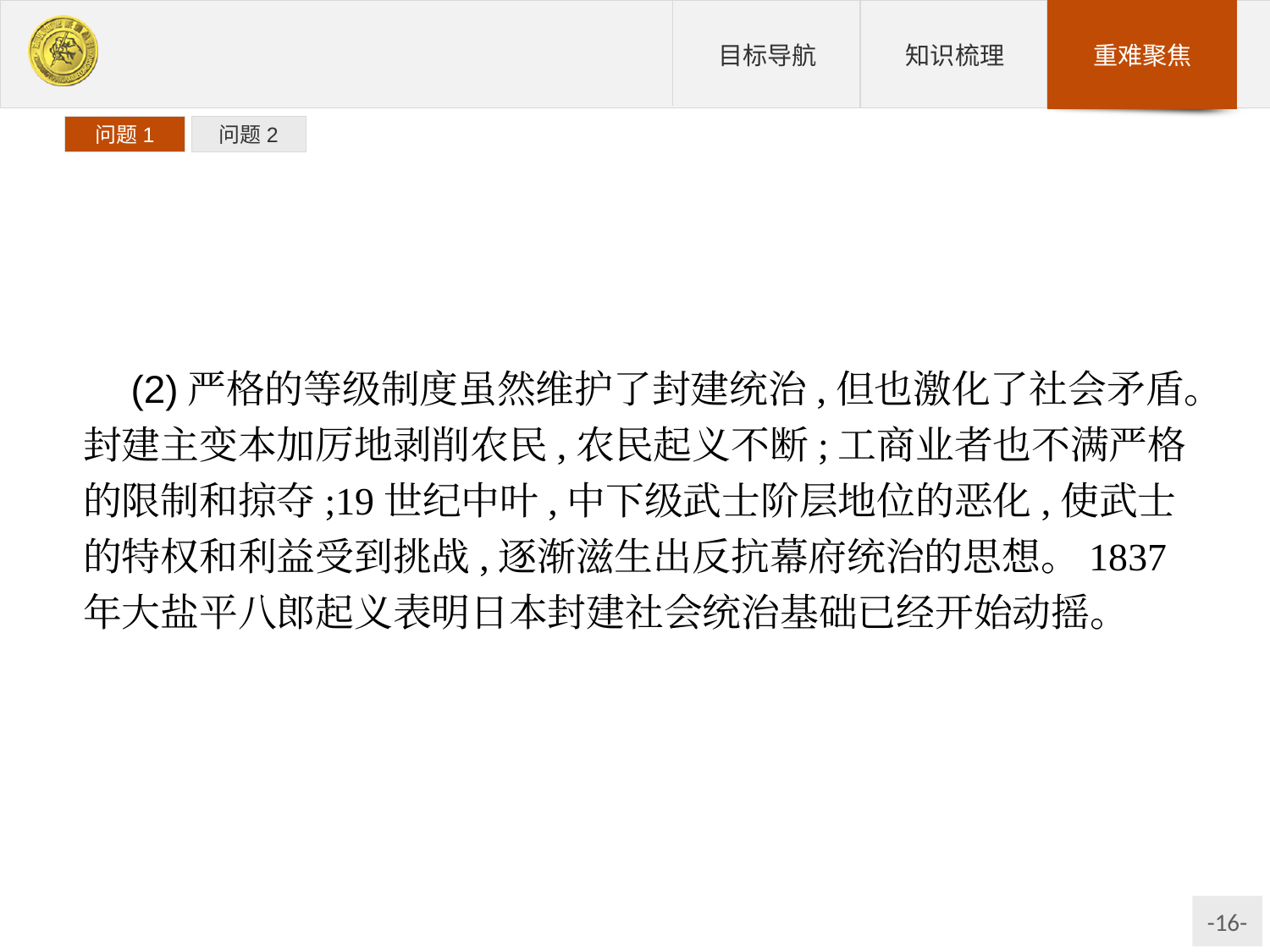

问题1
问题2
 (2)严格的等级制度虽然维护了封建统治,但也激化了社会矛盾。封建主变本加厉地剥削农民,农民起义不断;工商业者也不满严格的限制和掠夺;19世纪中叶,中下级武士阶层地位的恶化,使武士的特权和利益受到挑战,逐渐滋生出反抗幕府统治的思想。1837年大盐平八郎起义表明日本封建社会统治基础已经开始动摇。